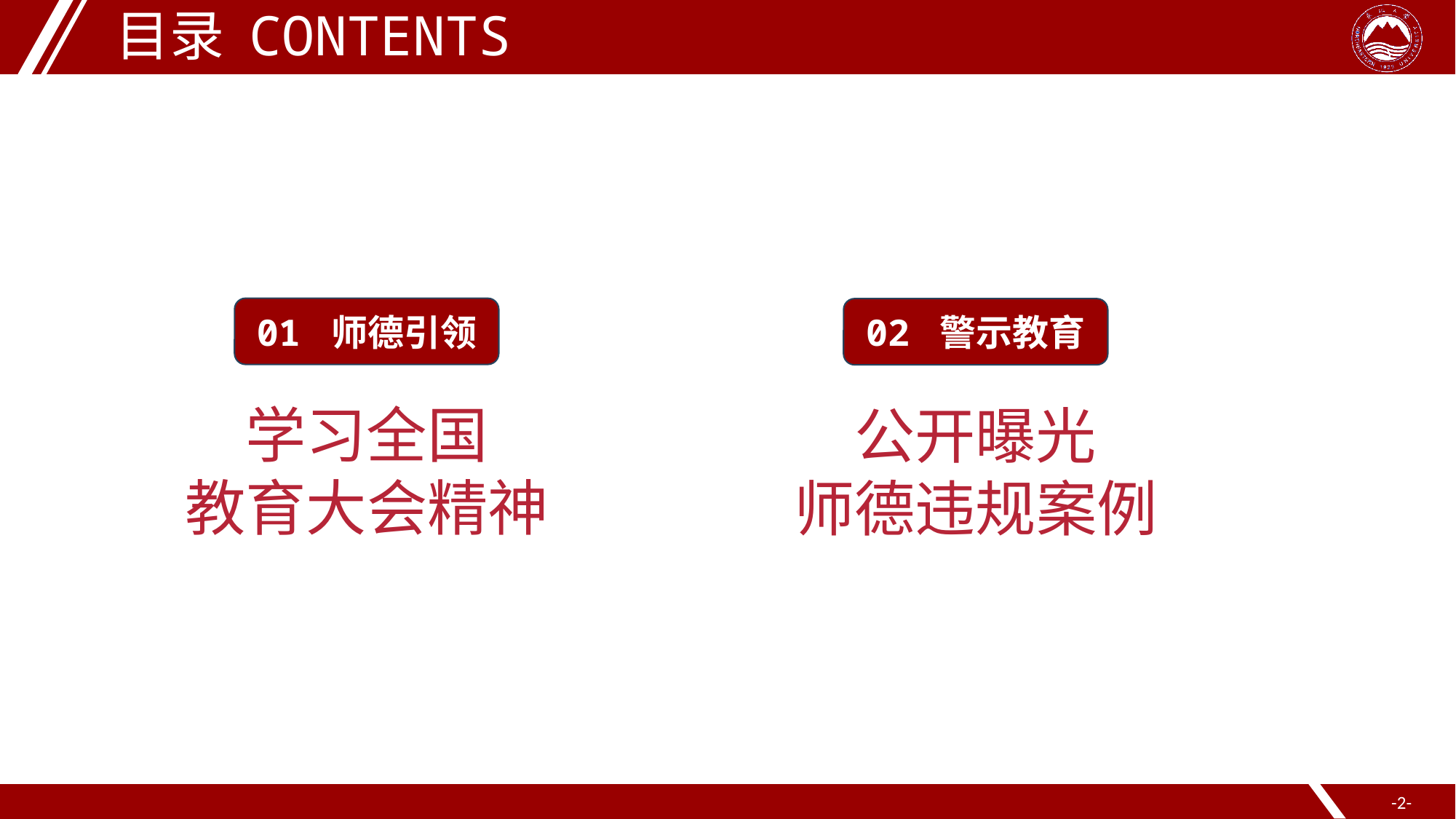

目录 CONTENTS
01 师德引领
02 警示教育
学习全国
教育大会精神
公开曝光
师德违规案例
-2-